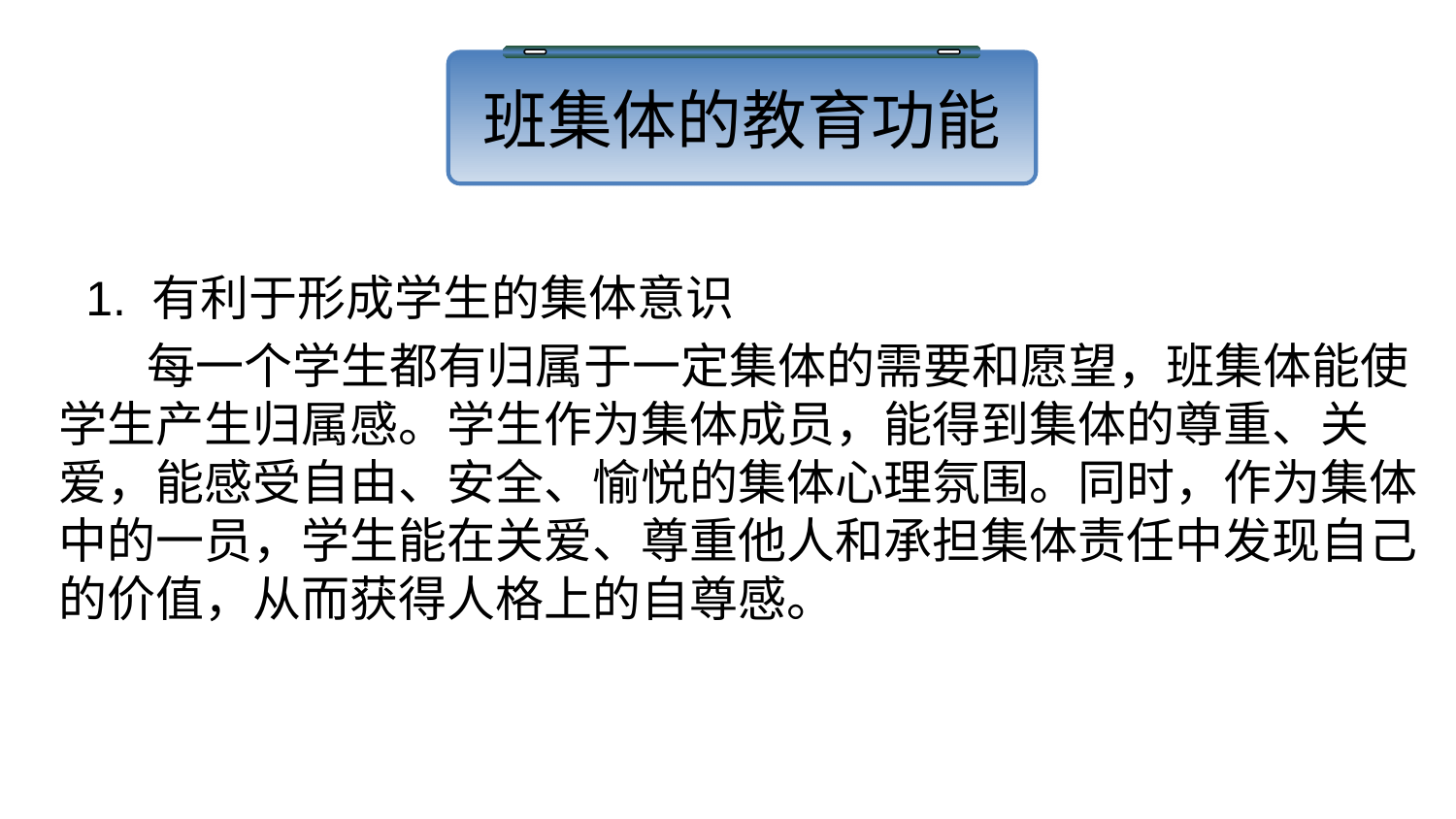

班集体的教育功能
  1. 有利于形成学生的集体意识
       每一个学生都有归属于一定集体的需要和愿望，班集体能使学生产生归属感。学生作为集体成员，能得到集体的尊重、关爱，能感受自由、安全、愉悦的集体心理氛围。同时，作为集体中的一员，学生能在关爱、尊重他人和承担集体责任中发现自己的价值，从而获得人格上的自尊感。